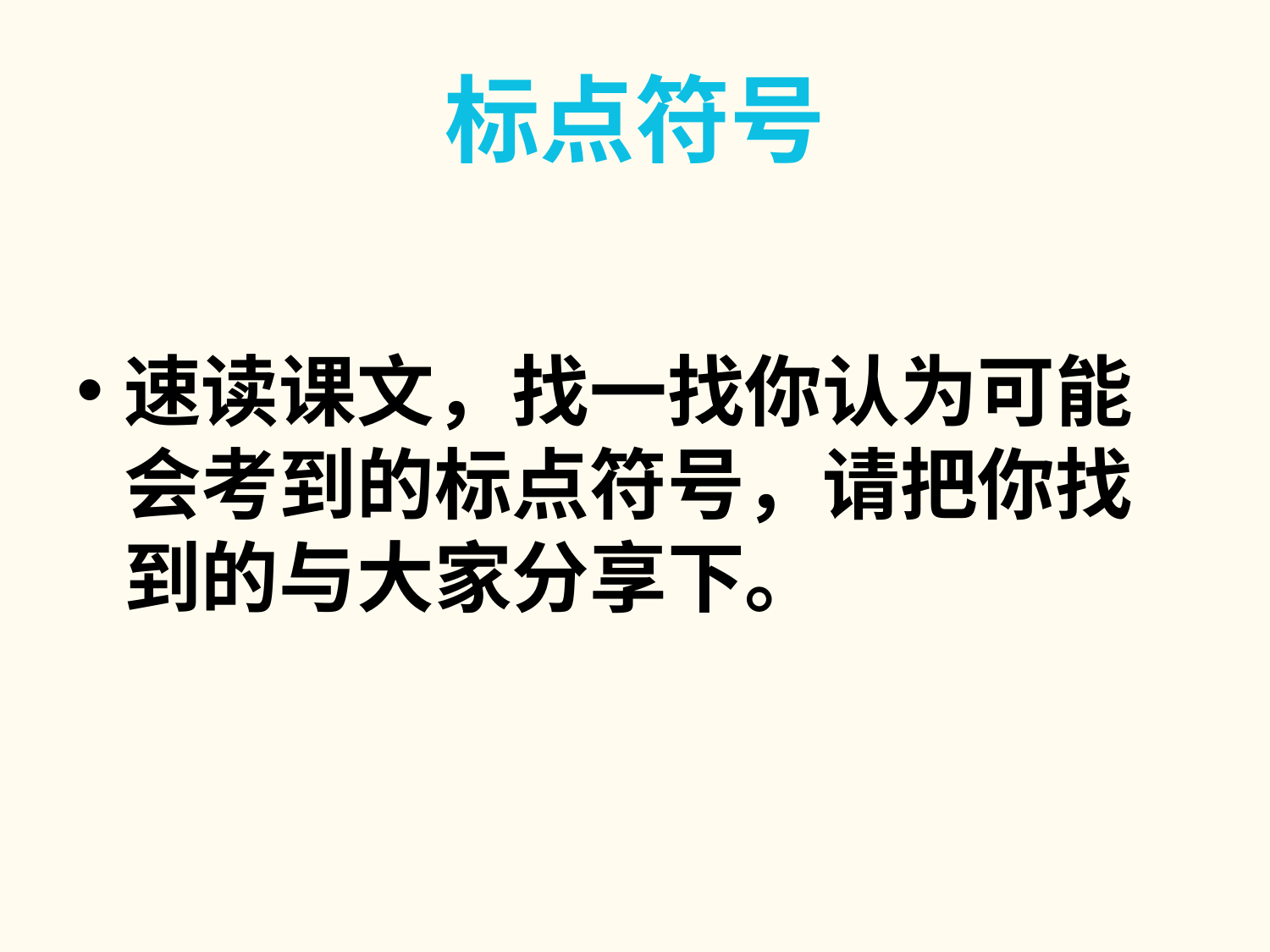

# 标点符号
速读课文，找一找你认为可能会考到的标点符号，请把你找到的与大家分享下。